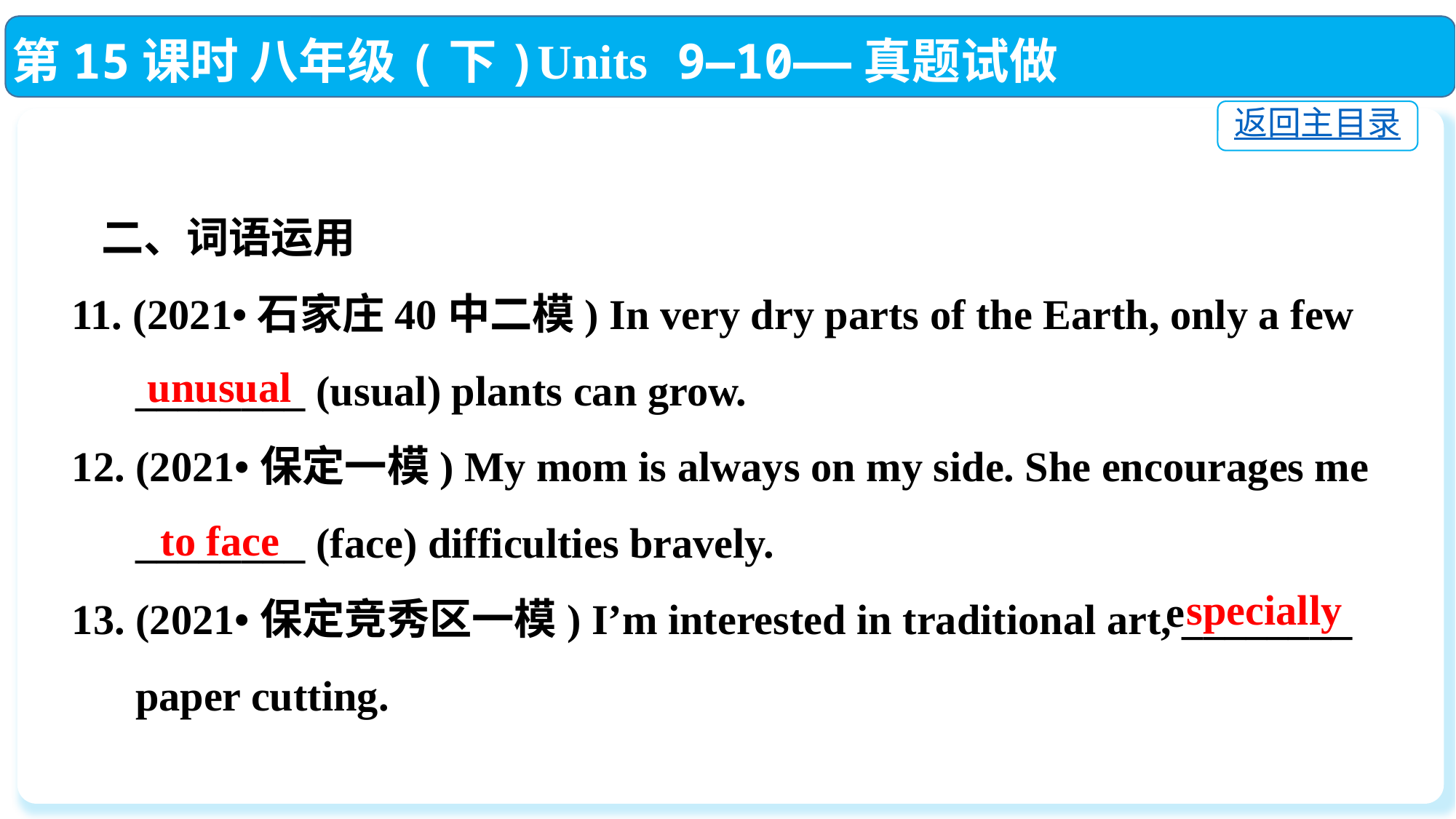

第15课时 八年级(下)Units 9—10——真题试做
返回主目录

  二、词语运用
11. (2021•石家庄40中二模) In very dry parts of the Earth, only a few
      ________ (usual) plants can grow.
12. (2021•保定一模) My mom is always on my side. She encourages me
      ________ (face) difficulties bravely.
13. (2021•保定竞秀区一模) I’m interested in traditional art, ________
      paper cutting.
unusual
to face
specially
e